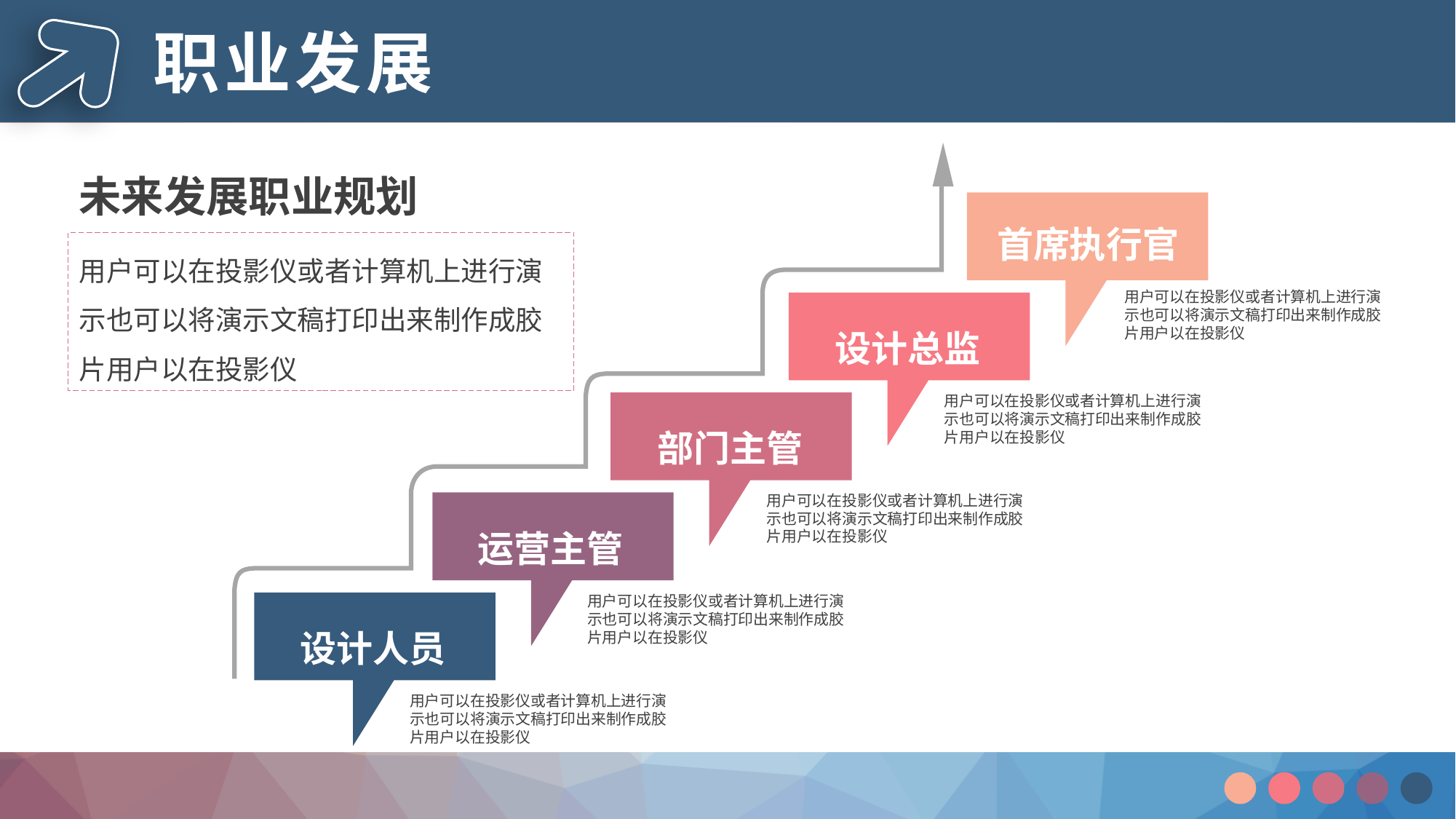

职业发展

未来发展职业规划

首席执行官
用户可以在投影仪或者计算机上进行演示也可以将演示文稿打印出来制作成胶片用户以在投影仪
用户可以在投影仪或者计算机上进行演示也可以将演示文稿打印出来制作成胶片用户以在投影仪

设计总监
用户可以在投影仪或者计算机上进行演示也可以将演示文稿打印出来制作成胶片用户以在投影仪

部门主管
用户可以在投影仪或者计算机上进行演示也可以将演示文稿打印出来制作成胶片用户以在投影仪

运营主管
用户可以在投影仪或者计算机上进行演示也可以将演示文稿打印出来制作成胶片用户以在投影仪

设计人员
用户可以在投影仪或者计算机上进行演示也可以将演示文稿打印出来制作成胶片用户以在投影仪